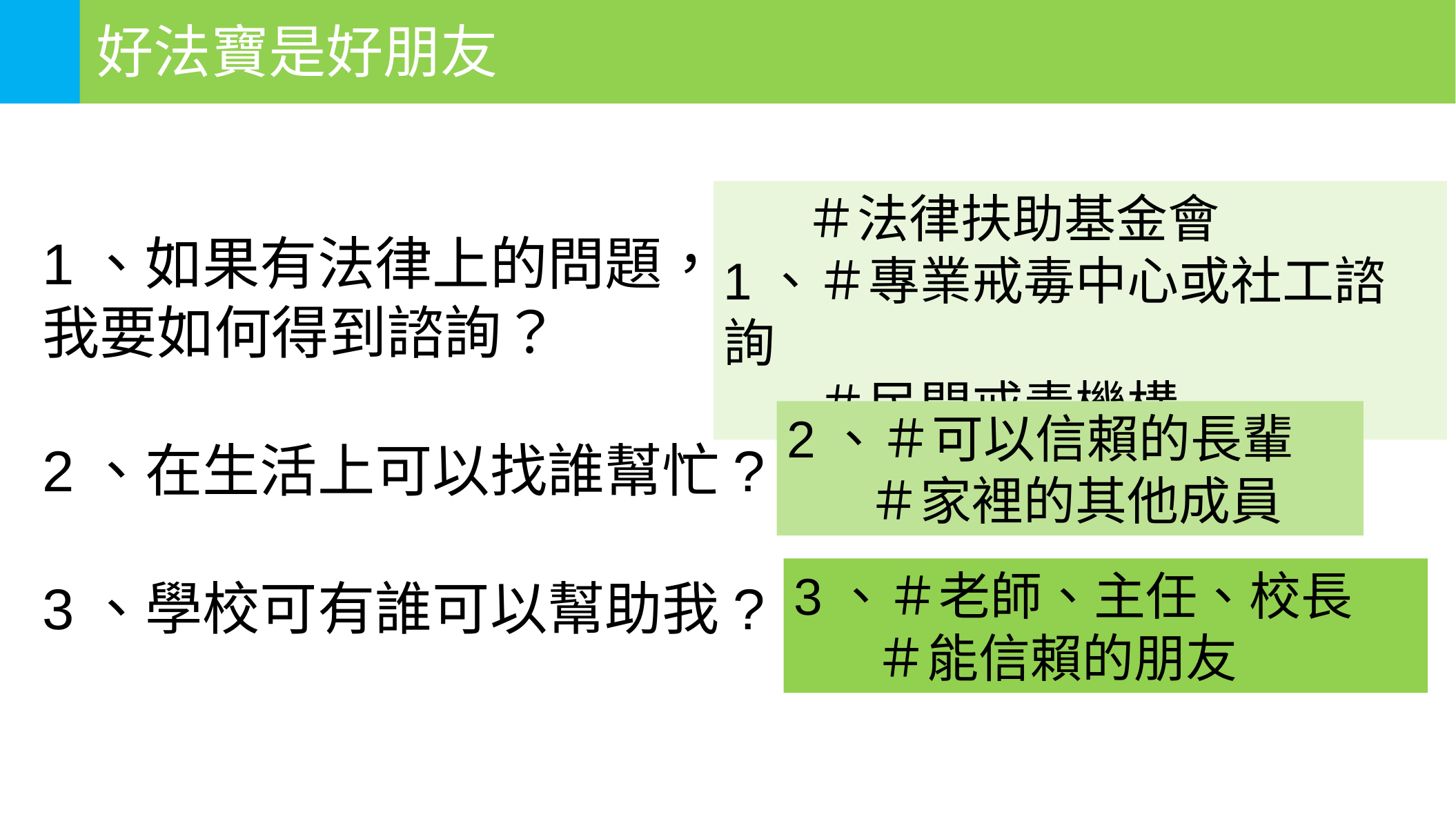

好法寶是好朋友
      ＃法律扶助基金會
1、＃專業戒毒中心或社工諮詢
       ＃民間戒毒機構
1、如果有法律上的問題，
我要如何得到諮詢？

2、在生活上可以找誰幫忙?

3、學校可有誰可以幫助我?
2、＃可以信賴的長輩
      ＃家裡的其他成員
3、＃老師、主任、校長
      ＃能信賴的朋友